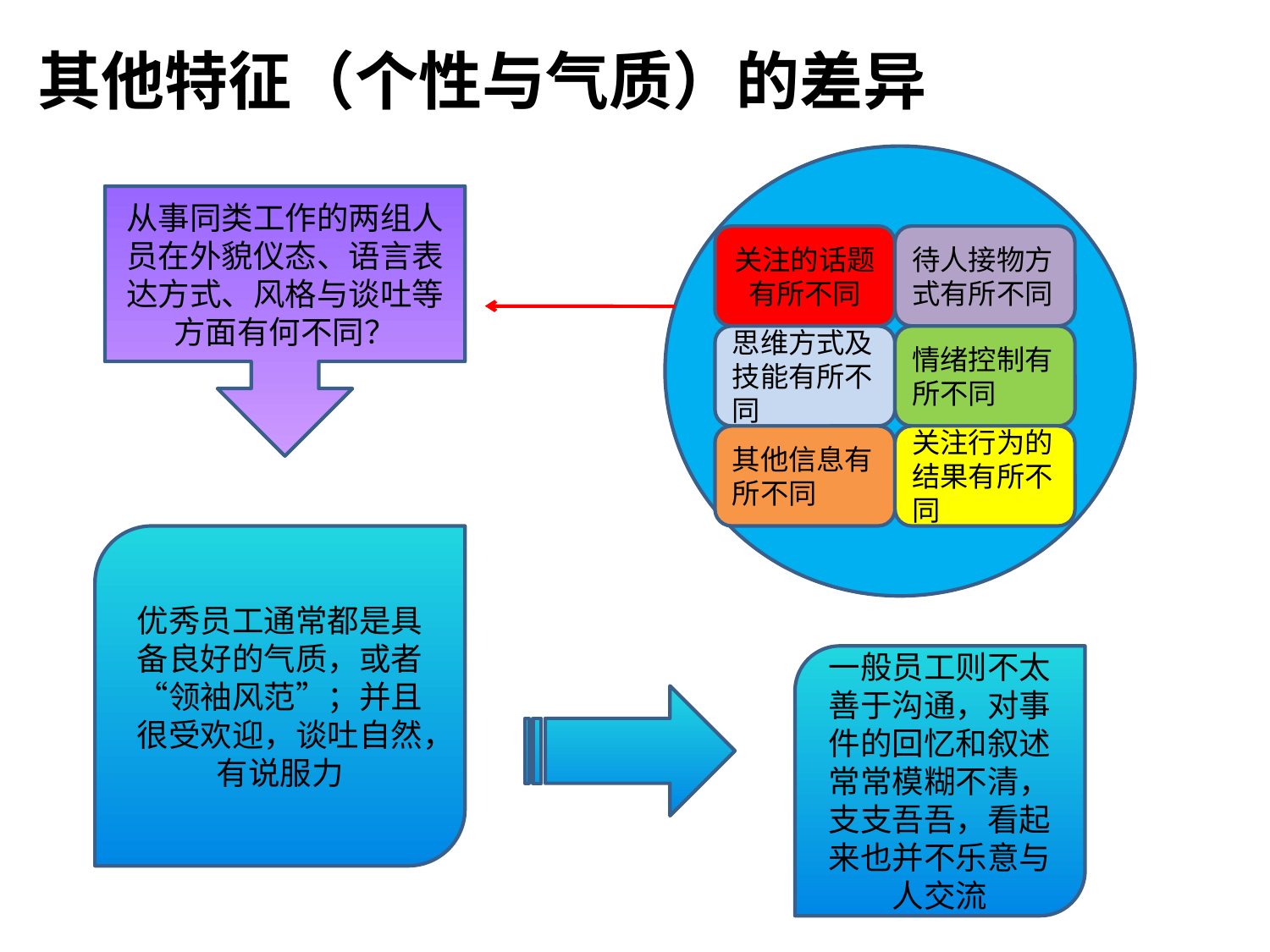

# 其他特征（个性与气质）的差异

从事同类工作的两组人员在外貌仪态、语言表达方式、风格与谈吐等方面有何不同？

关注的话题有所不同
待人接物方式有所不同
思维方式及技能有所不同
情绪控制有所不同
其他信息有所不同
关注行为的结果有所不同
优秀员工通常都是具备良好的气质，或者“领袖风范”；并且很受欢迎，谈吐自然，有说服力
一般员工则不太善于沟通，对事件的回忆和叙述常常模糊不清，支支吾吾，看起来也并不乐意与人交流